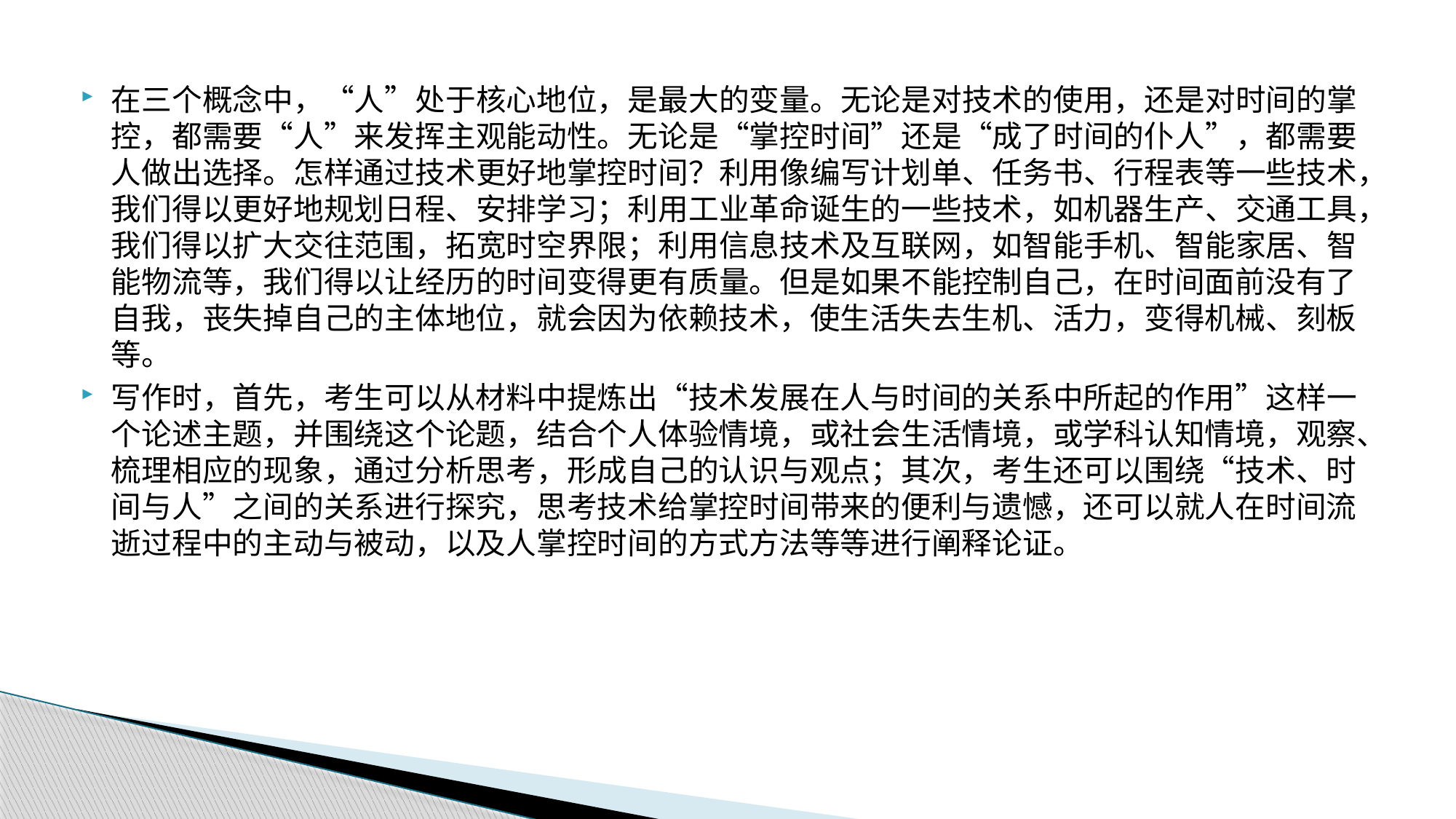

在三个概念中，“人”处于核心地位，是最大的变量。无论是对技术的使用，还是对时间的掌控，都需要“人”来发挥主观能动性。无论是“掌控时间”还是“成了时间的仆人”，都需要人做出选择。怎样通过技术更好地掌控时间？利用像编写计划单、任务书、行程表等一些技术，我们得以更好地规划日程、安排学习；利用工业革命诞生的一些技术，如机器生产、交通工具，我们得以扩大交往范围，拓宽时空界限；利用信息技术及互联网，如智能手机、智能家居、智能物流等，我们得以让经历的时间变得更有质量。但是如果不能控制自己，在时间面前没有了自我，丧失掉自己的主体地位，就会因为依赖技术，使生活失去生机、活力，变得机械、刻板等。
写作时，首先，考生可以从材料中提炼出“技术发展在人与时间的关系中所起的作用”这样一个论述主题，并围绕这个论题，结合个人体验情境，或社会生活情境，或学科认知情境，观察、梳理相应的现象，通过分析思考，形成自己的认识与观点；其次，考生还可以围绕“技术、时间与人”之间的关系进行探究，思考技术给掌控时间带来的便利与遗憾，还可以就人在时间流逝过程中的主动与被动，以及人掌控时间的方式方法等等进行阐释论证。